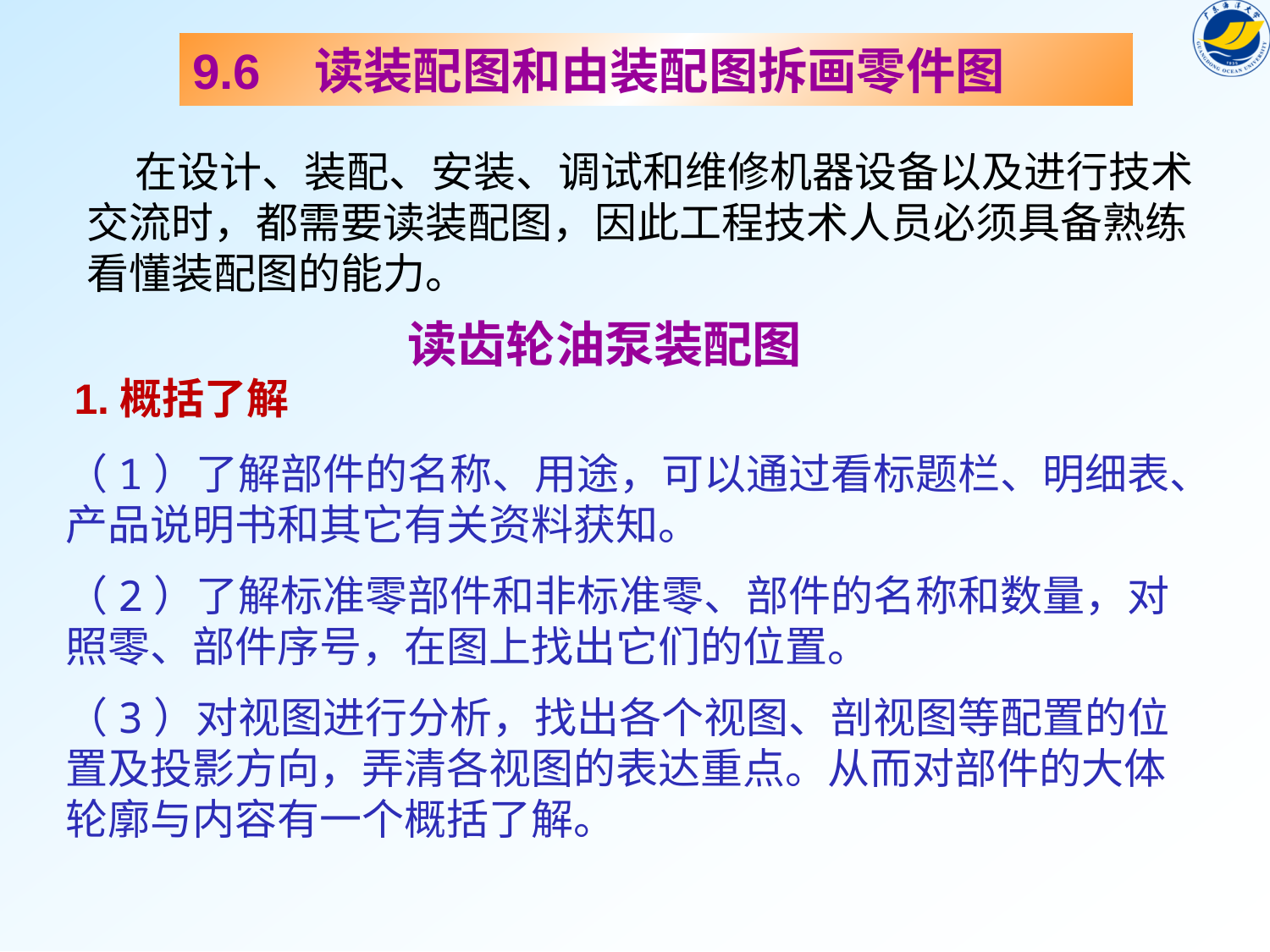

9.6   读装配图和由装配图拆画零件图
    在设计、装配、安装、调试和维修机器设备以及进行技术交流时，都需要读装配图，因此工程技术人员必须具备熟练看懂装配图的能力。

读齿轮油泵装配图
1.概括了解
（1）了解部件的名称、用途，可以通过看标题栏、明细表、产品说明书和其它有关资料获知。
（2）了解标准零部件和非标准零、部件的名称和数量，对照零、部件序号，在图上找出它们的位置。
（3）对视图进行分析，找出各个视图、剖视图等配置的位置及投影方向，弄清各视图的表达重点。从而对部件的大体轮廓与内容有一个概括了解。